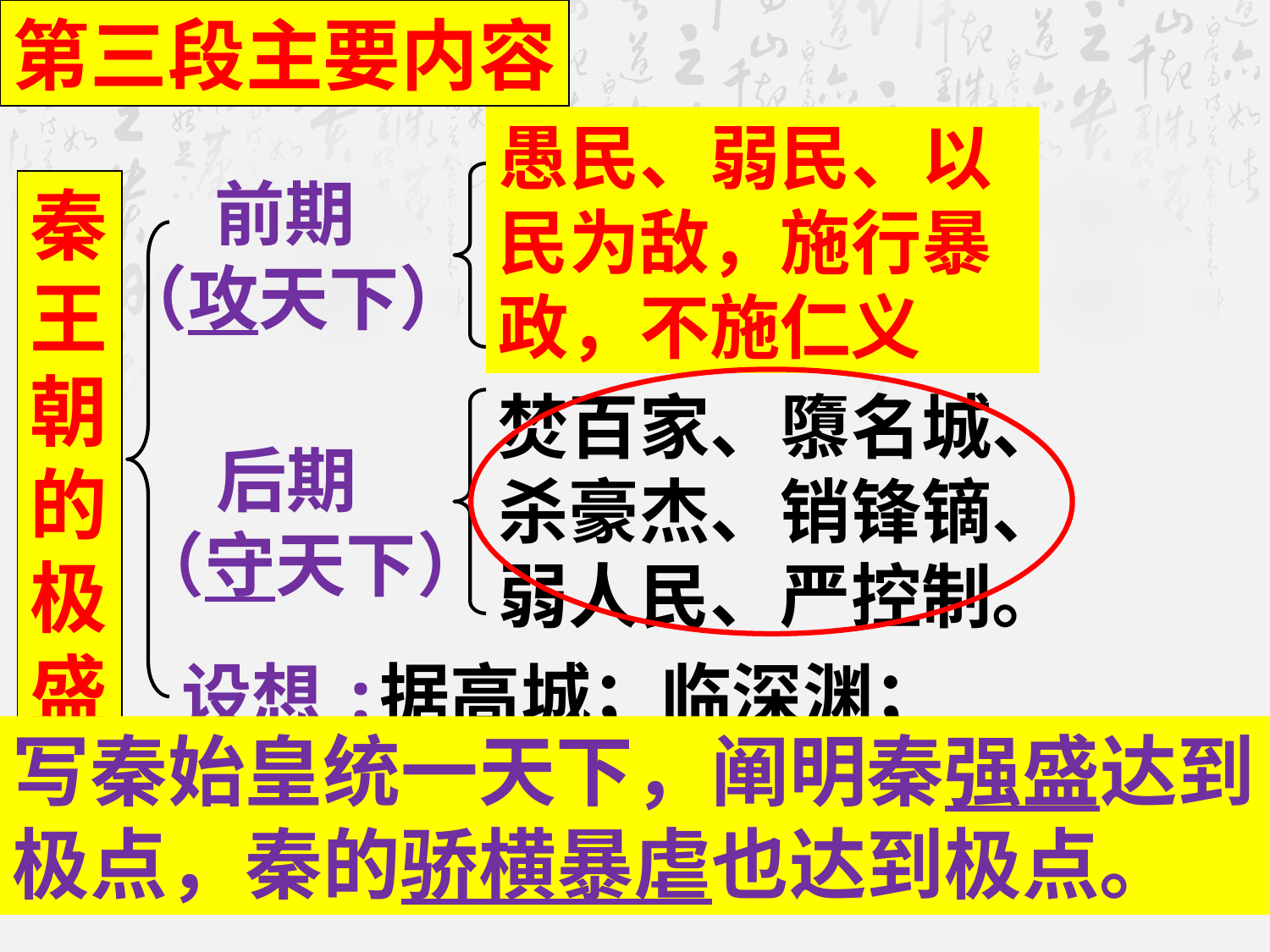

第三段主要内容
愚民、弱民、以民为敌，施行暴政，不施仁义
奋余烈、履至尊、吞二周、亡诸侯、  取百越、却匈奴。
     前期
（攻天下）

秦王朝的极盛

焚百家、隳名城、杀豪杰、销锋镝、 弱人民、严控制。

    后期
（守天下）
设想:
据高城；临深渊；守要害；传万世。
写秦始皇统一天下，阐明秦强盛达到极点，秦的骄横暴虐也达到极点。